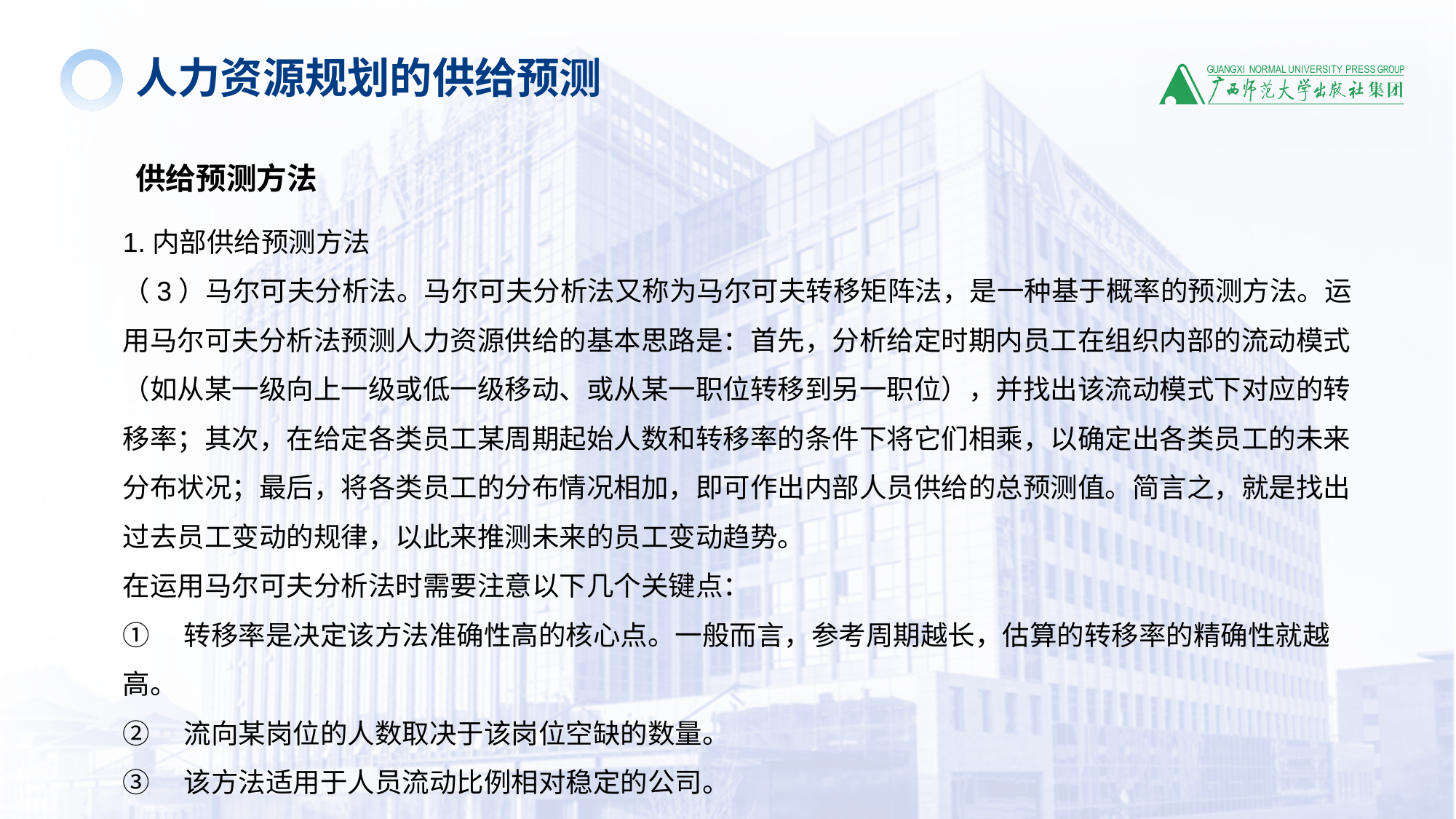

人力资源规划的供给预测

供给预测方法
1.内部供给预测方法
（3）马尔可夫分析法。马尔可夫分析法又称为马尔可夫转移矩阵法，是一种基于概率的预测方法。运用马尔可夫分析法预测人力资源供给的基本思路是：首先，分析给定时期内员工在组织内部的流动模式（如从某一级向上一级或低一级移动、或从某一职位转移到另一职位），并找出该流动模式下对应的转移率；其次，在给定各类员工某周期起始人数和转移率的条件下将它们相乘，以确定出各类员工的未来分布状况；最后，将各类员工的分布情况相加，即可作出内部人员供给的总预测值。简言之，就是找出过去员工变动的规律，以此来推测未来的员工变动趋势。
在运用马尔可夫分析法时需要注意以下几个关键点：
①　转移率是决定该方法准确性高的核心点。一般而言，参考周期越长，估算的转移率的精确性就越高。
②　流向某岗位的人数取决于该岗位空缺的数量。
③　该方法适用于人员流动比例相对稳定的公司。